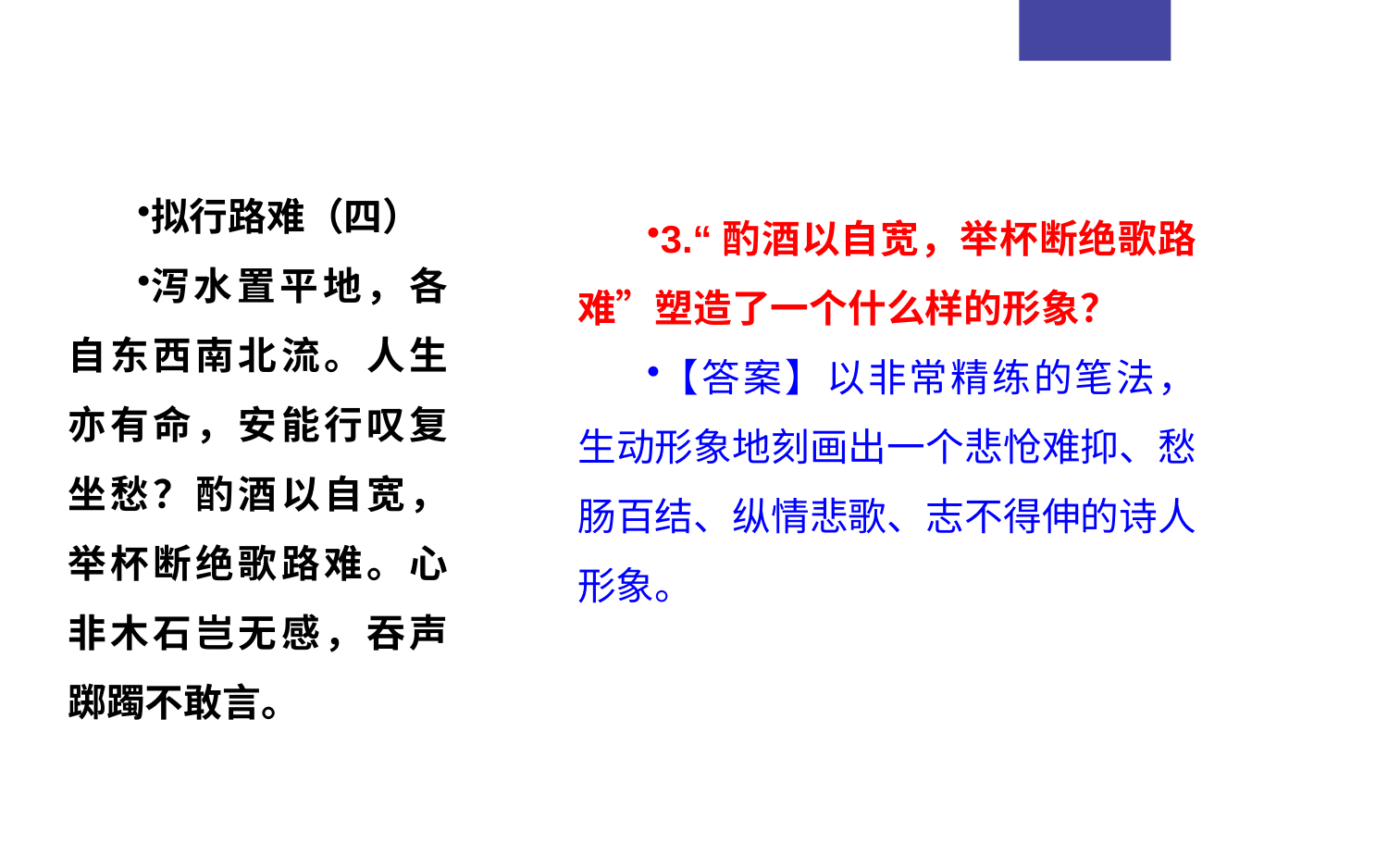

拟行路难（四）
泻水置平地，各自东西南北流。人生亦有命，安能行叹复坐愁？酌酒以自宽，举杯断绝歌路难。心非木石岂无感，吞声踯躅不敢言。

3.“酌酒以自宽，举杯断绝歌路难”塑造了一个什么样的形象？
【答案】以非常精练的笔法，生动形象地刻画出一个悲怆难抑、愁肠百结、纵情悲歌、志不得伸的诗人形象。